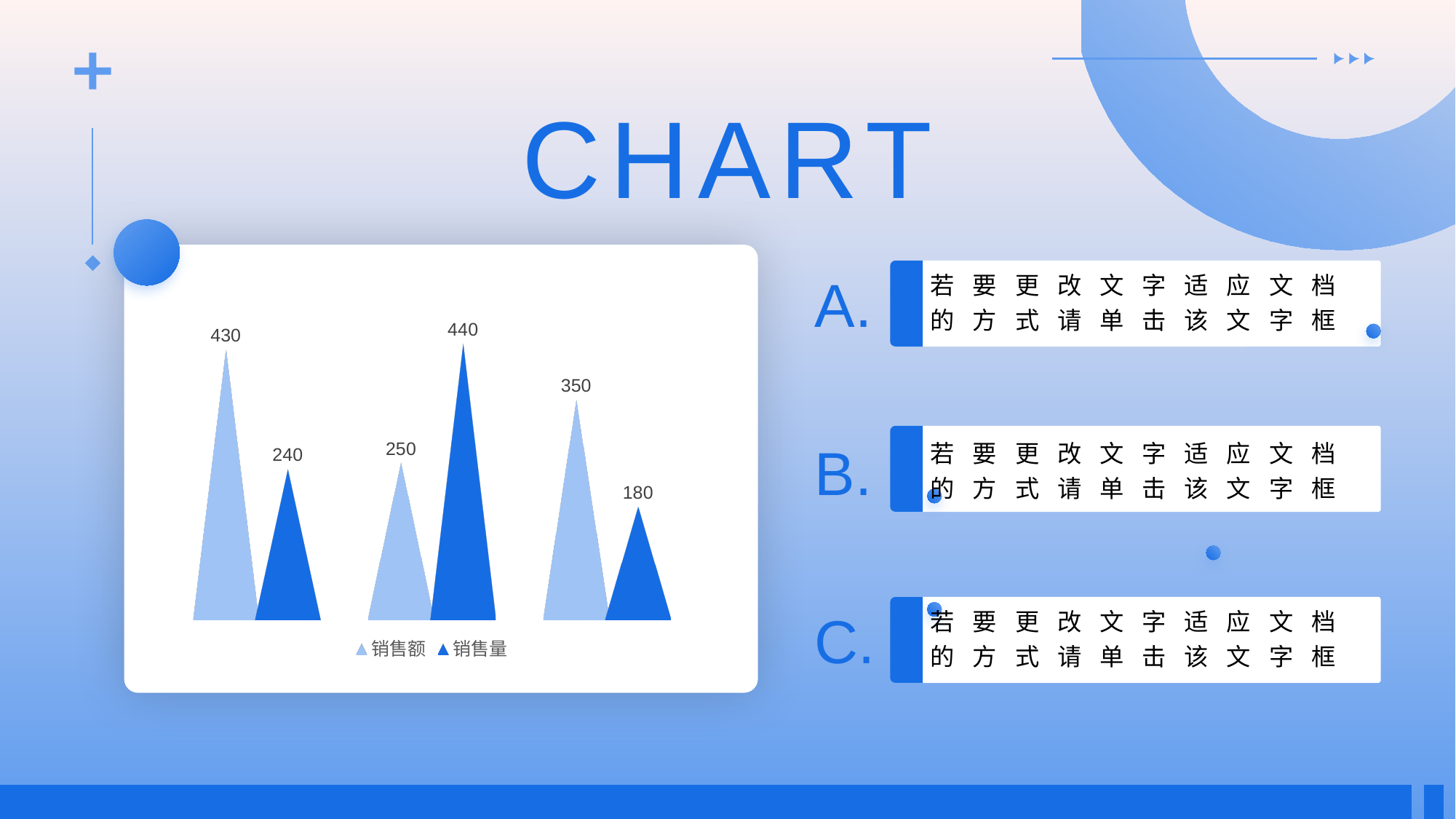

CHART

若要更改文字适应文档的方式请单击该文字框
A.

### Chart

| Category | 销售额 | 销售量 |
|---|---|---|
| 类别 1 | 430.0 | 240.0 |
| 类别 2 | 250.0 | 440.0 |
| 类别 3 | 350.0 | 180.0 |

若要更改文字适应文档的方式请单击该文字框
B.

若要更改文字适应文档的方式请单击该文字框

C.